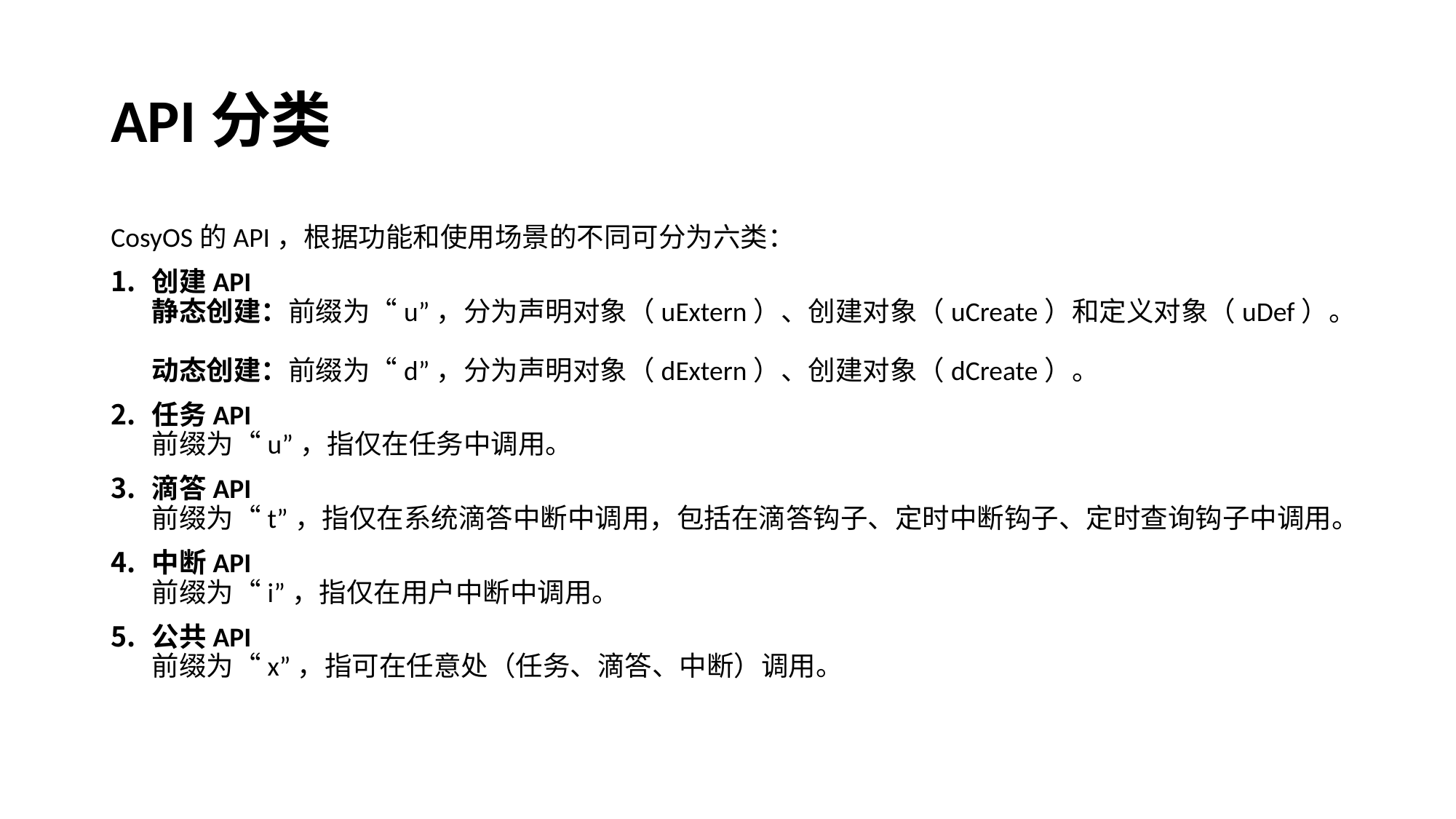

# API分类
CosyOS的API，根据功能和使用场景的不同可分为六类：
创建API
静态创建：前缀为“u”，分为声明对象（uExtern）、创建对象（uCreate）和定义对象（uDef）。
动态创建：前缀为“d”，分为声明对象（dExtern）、创建对象（dCreate）。
任务API
前缀为“u”，指仅在任务中调用。
滴答API
前缀为“t”，指仅在系统滴答中断中调用，包括在滴答钩子、定时中断钩子、定时查询钩子中调用。
中断API
前缀为“i”，指仅在用户中断中调用。
公共API
前缀为“x”，指可在任意处（任务、滴答、中断）调用。